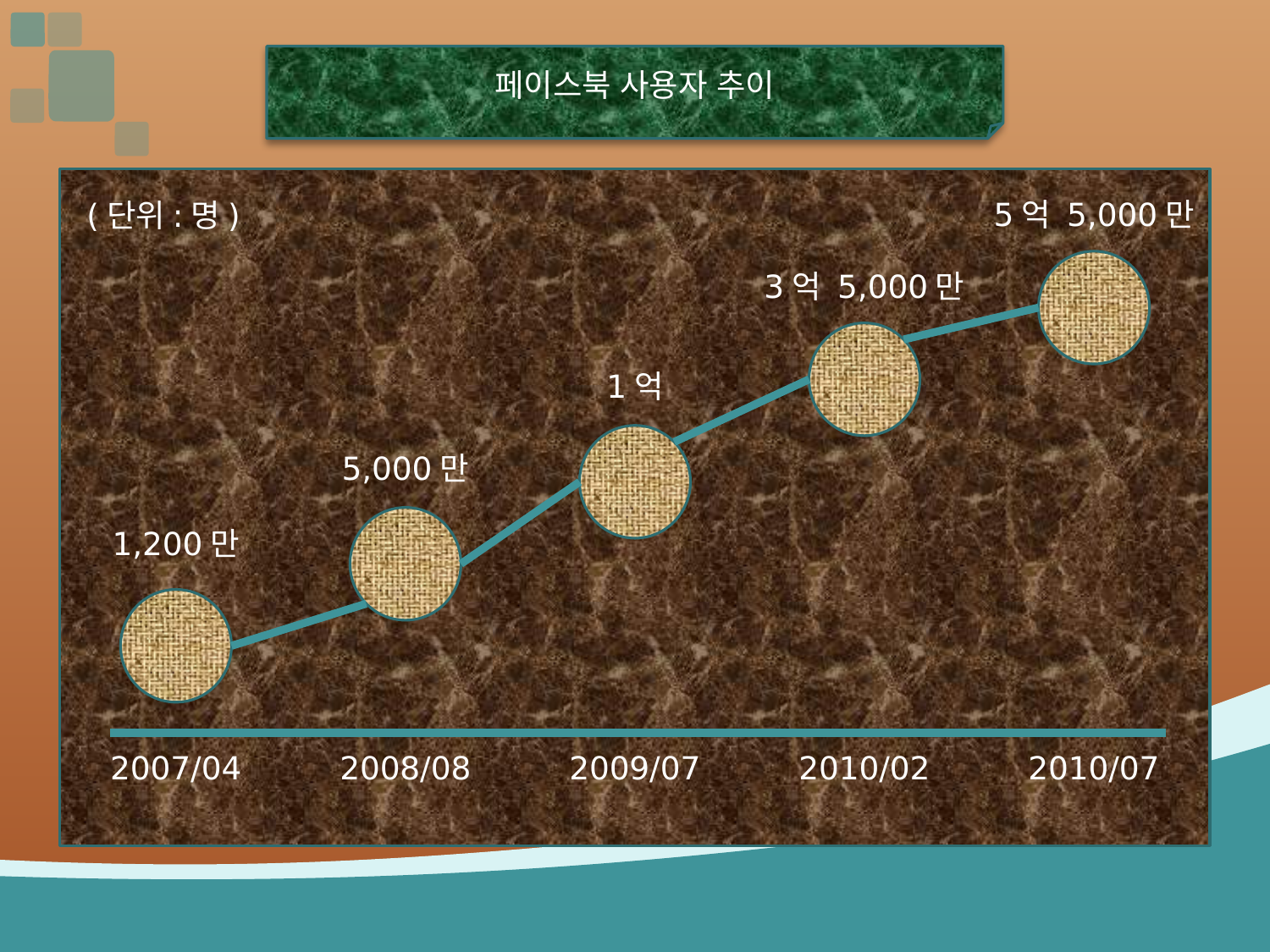

페이스북 사용자 추이

5억 5,000만
(단위:명)

3억 5,000만

1억

5,000만

1,200만

2007/04
2008/08
2009/07
2010/02
2010/07
4